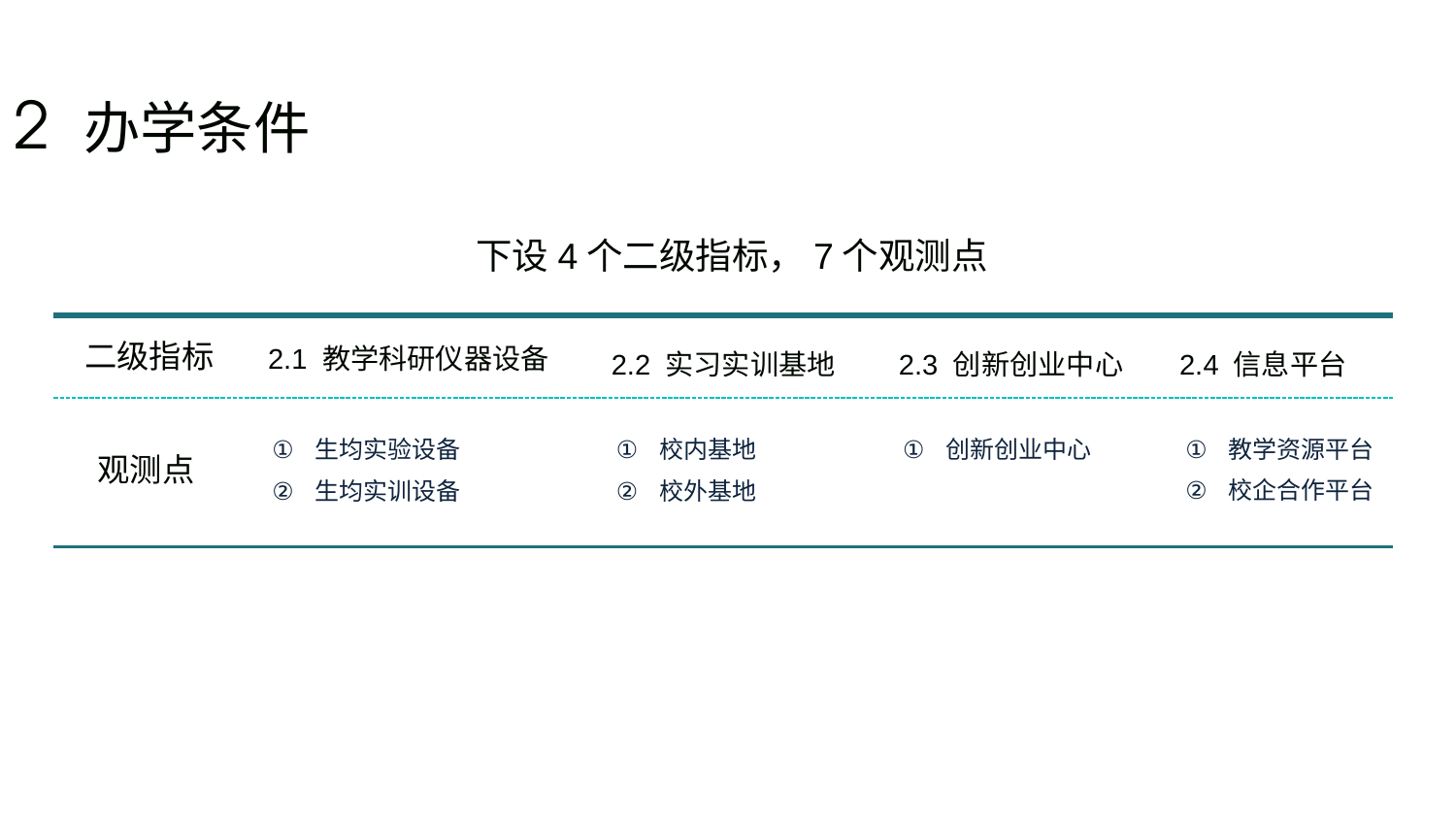

2 办学条件
下设4个二级指标，7个观测点
二级指标
2.1 教学科研仪器设备
2.2 实习实训基地
2.3 创新创业中心
2.4 信息平台
教学资源平台
校企合作平台
生均实验设备
生均实训设备
校内基地
校外基地
创新创业中心
观测点